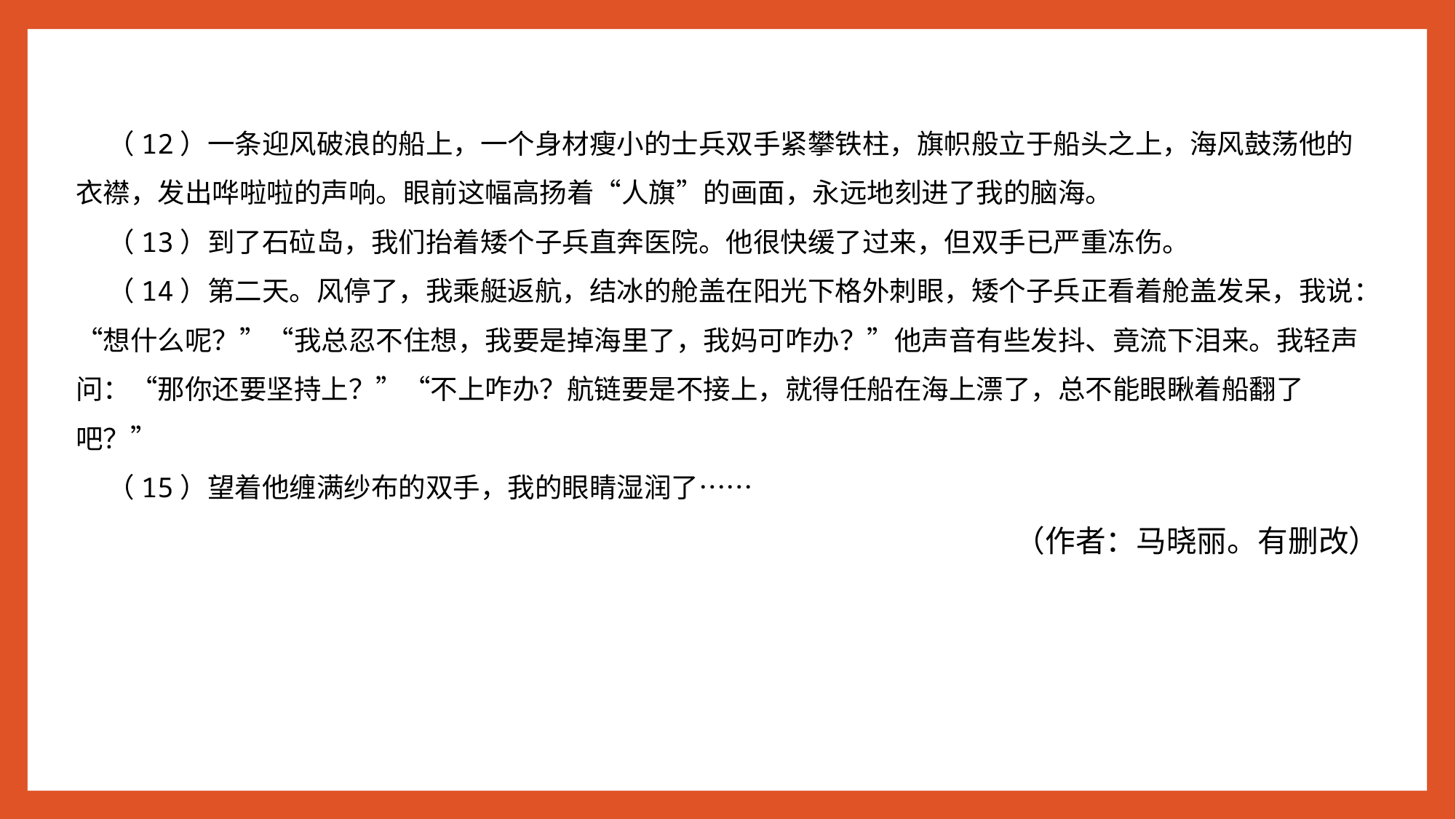

（12）一条迎风破浪的船上，一个身材瘦小的士兵双手紧攀铁柱，旗帜般立于船头之上，海风鼓荡他的衣襟，发出哗啦啦的声响。眼前这幅高扬着“人旗”的画面，永远地刻进了我的脑海。
    （13）到了石砬岛，我们抬着矮个子兵直奔医院。他很快缓了过来，但双手已严重冻伤。
    （14）第二天。风停了，我乘艇返航，结冰的舱盖在阳光下格外刺眼，矮个子兵正看着舱盖发呆，我说：“想什么呢？”“我总忍不住想，我要是掉海里了，我妈可咋办？”他声音有些发抖、竟流下泪来。我轻声问：“那你还要坚持上？”“不上咋办？航链要是不接上，就得任船在海上漂了，总不能眼瞅着船翻了吧？”
    （15）望着他缠满纱布的双手，我的眼睛湿润了……
（作者：马晓丽。有删改）